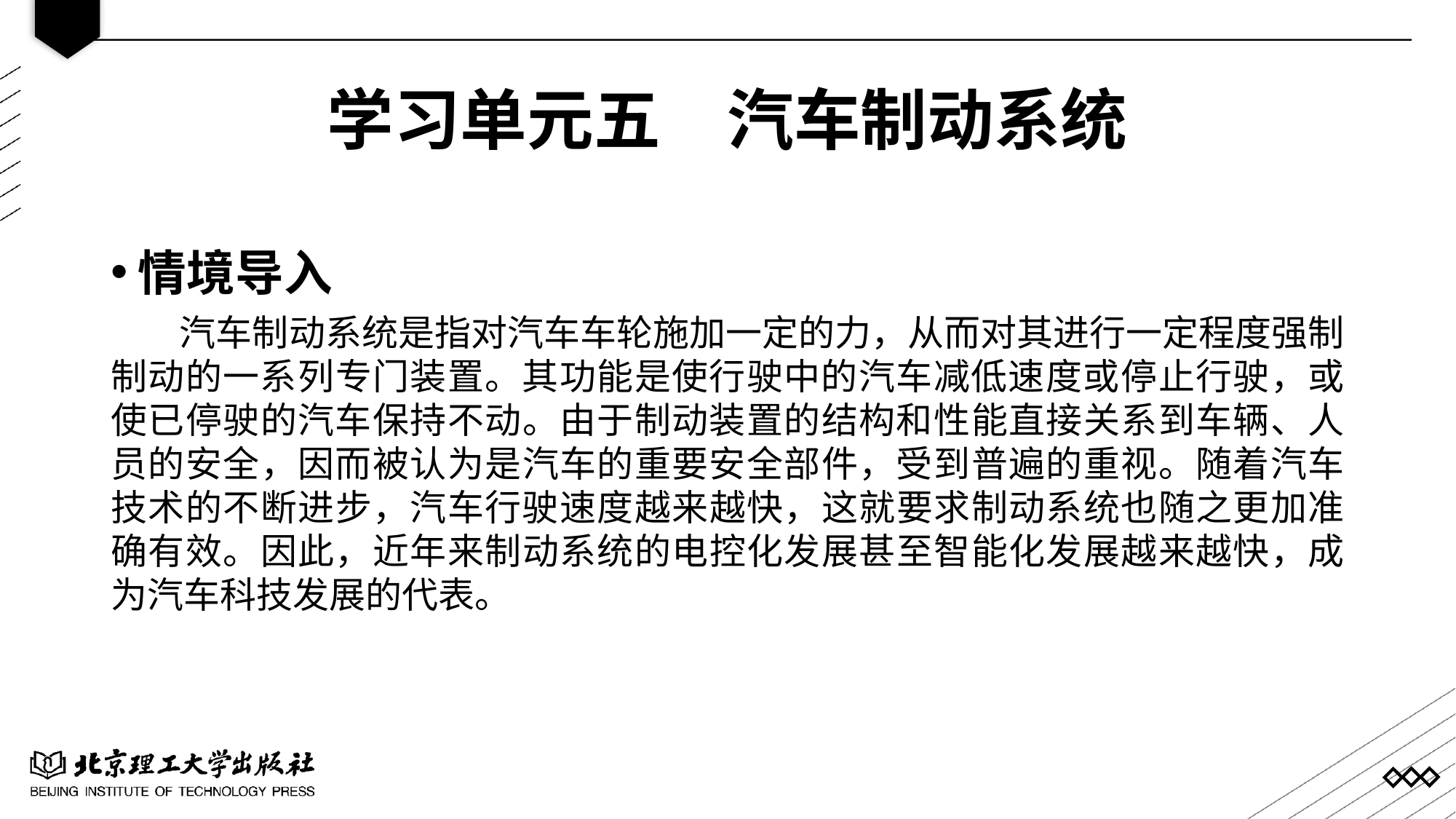

学习单元五　汽车制动系统
情境导入
汽车制动系统是指对汽车车轮施加一定的力，从而对其进行一定程度强制制动的一系列专门装置。其功能是使行驶中的汽车减低速度或停止行驶，或使已停驶的汽车保持不动。由于制动装置的结构和性能直接关系到车辆、人员的安全，因而被认为是汽车的重要安全部件，受到普遍的重视。随着汽车技术的不断进步，汽车行驶速度越来越快，这就要求制动系统也随之更加准确有效。因此，近年来制动系统的电控化发展甚至智能化发展越来越快，成为汽车科技发展的代表。